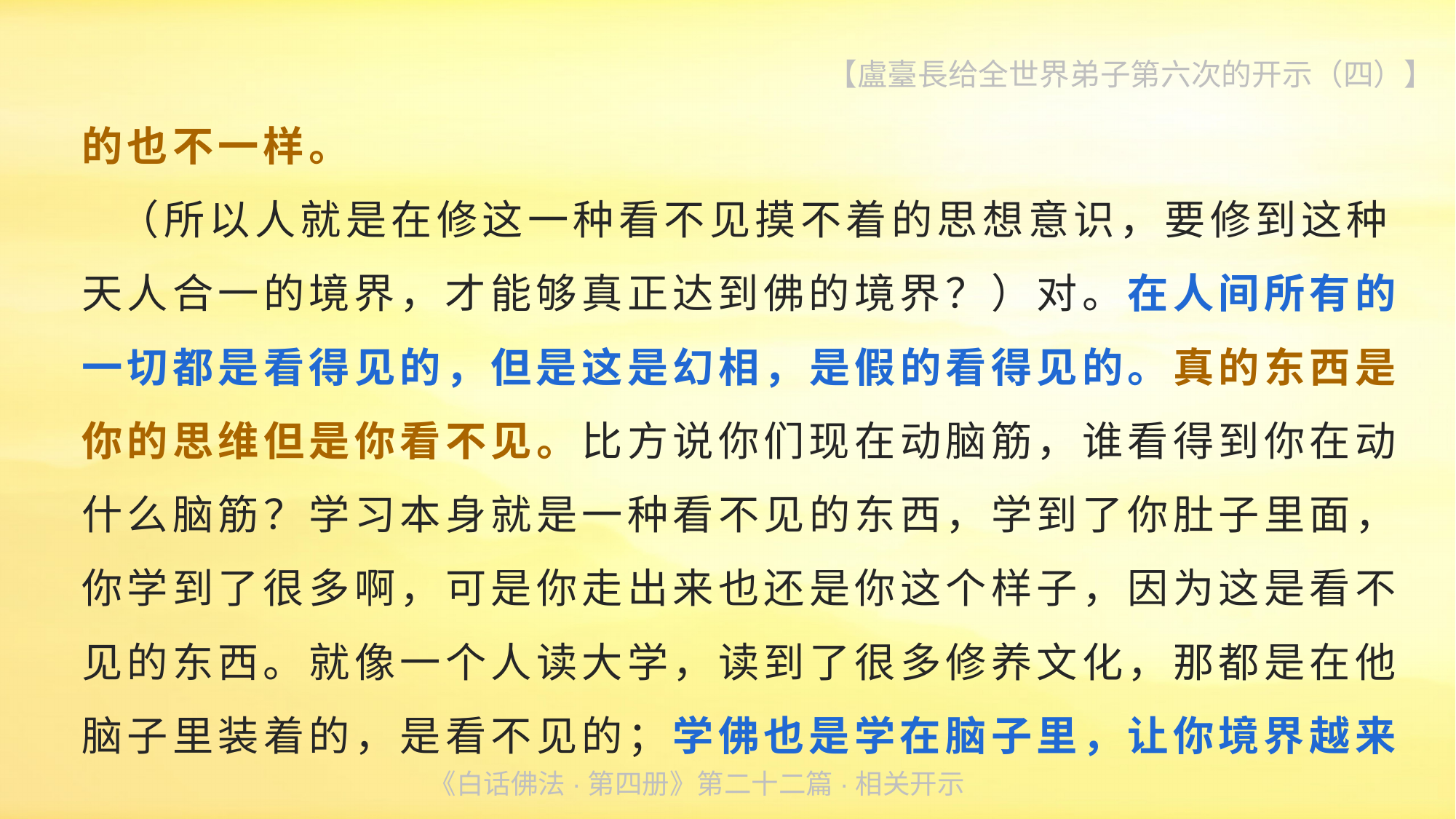

【盧臺長给全世界弟子第六次的开示（四）】
的也不一样。
  （所以人就是在修这一种看不见摸不着的思想意识，要修到这种天人合一的境界，才能够真正达到佛的境界？）对。在人间所有的一切都是看得见的，但是这是幻相，是假的看得见的。真的东西是你的思维但是你看不见。比方说你们现在动脑筋，谁看得到你在动什么脑筋？学习本身就是一种看不见的东西，学到了你肚子里面，你学到了很多啊，可是你走出来也还是你这个样子，因为这是看不见的东西。就像一个人读大学，读到了很多修养文化，那都是在他脑子里装着的，是看不见的；学佛也是学在脑子里，让你境界越来
《白话佛法·第四册》第二十二篇·相关开示